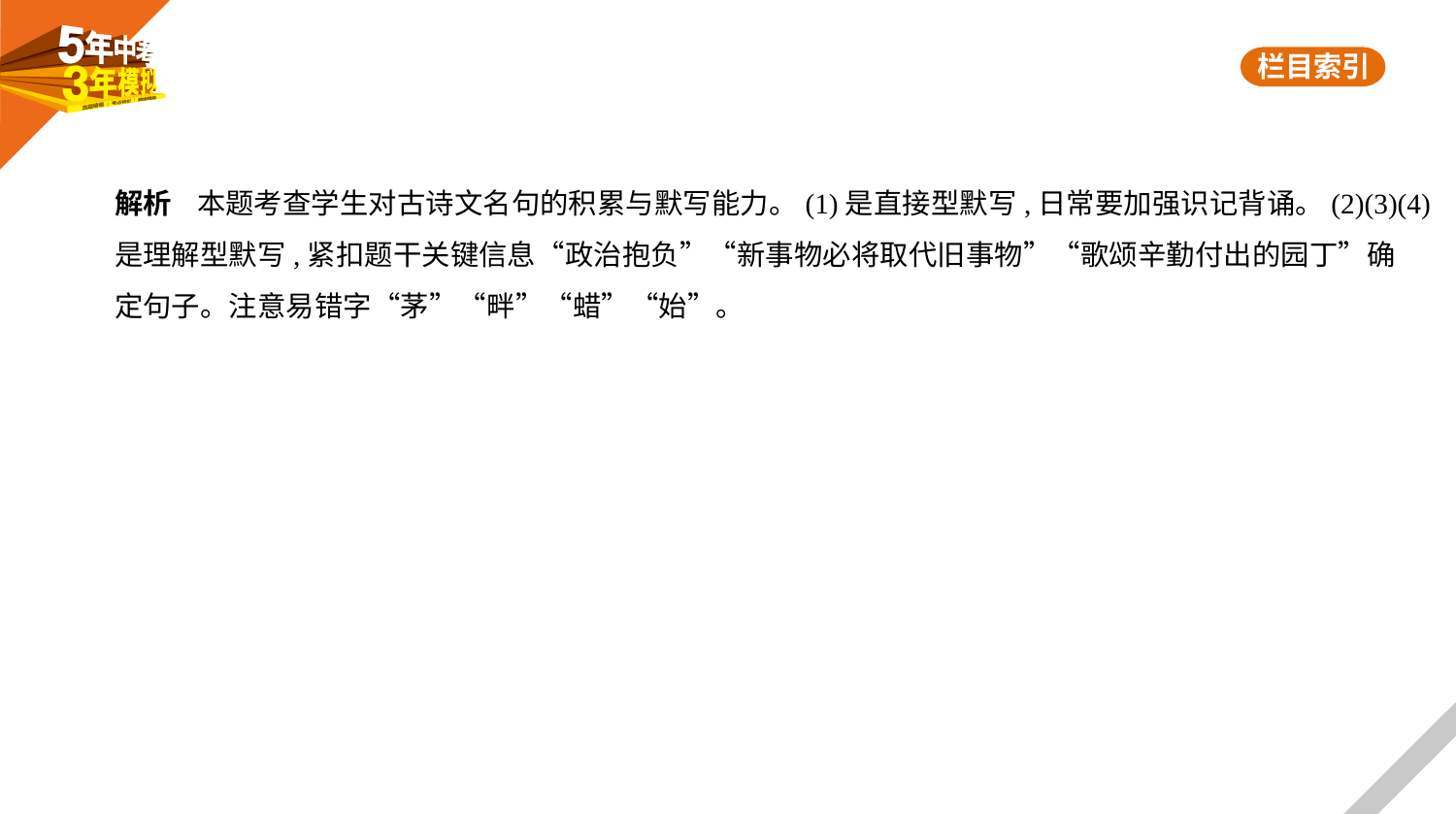

解析    本题考查学生对古诗文名句的积累与默写能力。(1)是直接型默写,日常要加强识记背诵。(2)(3)(4)
是理解型默写,紧扣题干关键信息“政治抱负”“新事物必将取代旧事物”“歌颂辛勤付出的园丁”确
定句子。注意易错字“茅”“畔”“蜡”“始”。